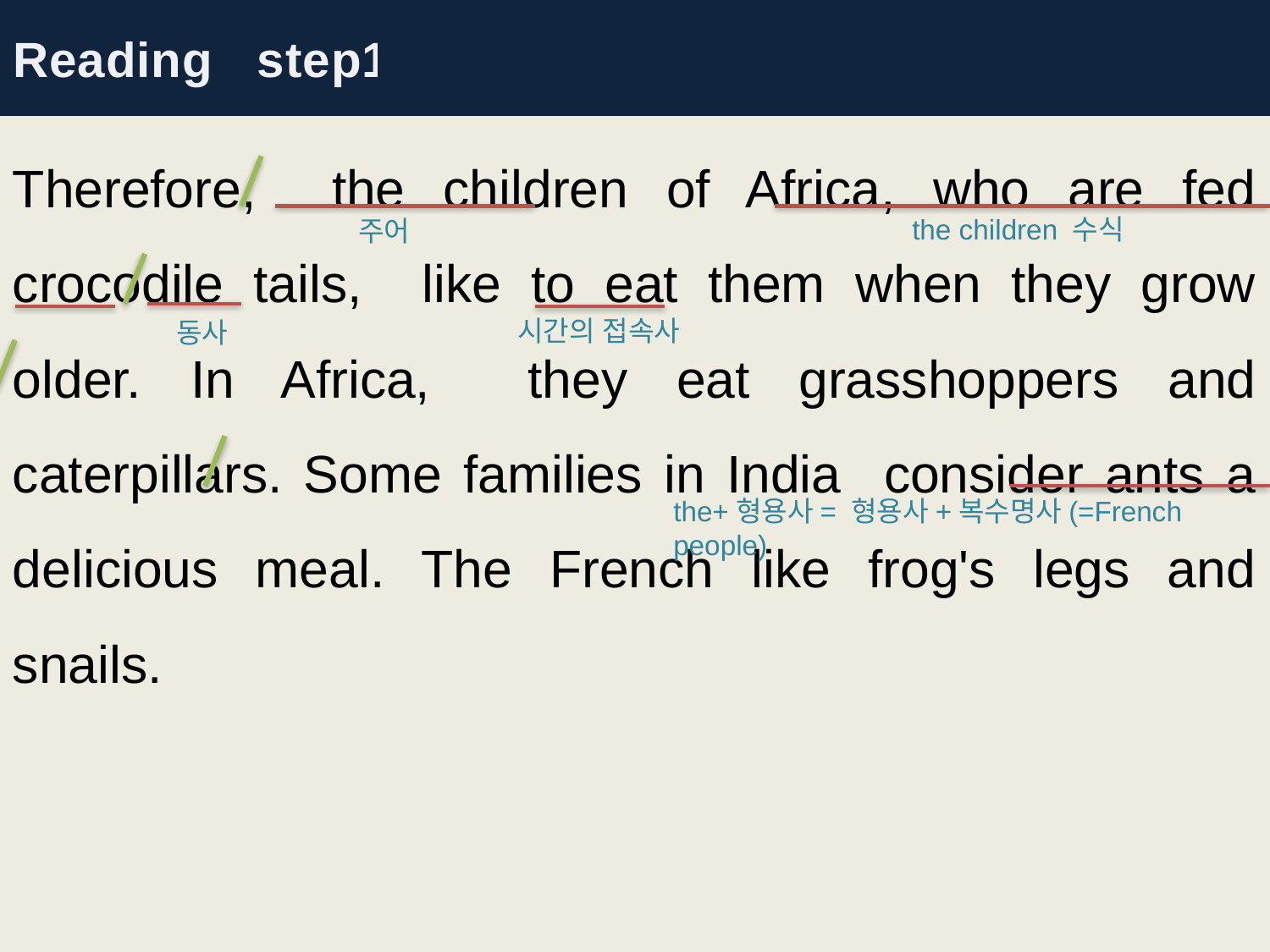

Reading   step1
Therefore,  the children of Africa, who are fed crocodile tails,  like to eat them when they grow older. In Africa,  they eat grasshoppers and caterpillars. Some families in India  consider ants a delicious meal. The French like frog's legs and snails.

the children 수식
주어
시간의 접속사
동사
the+형용사= 형용사+복수명사(=French people)